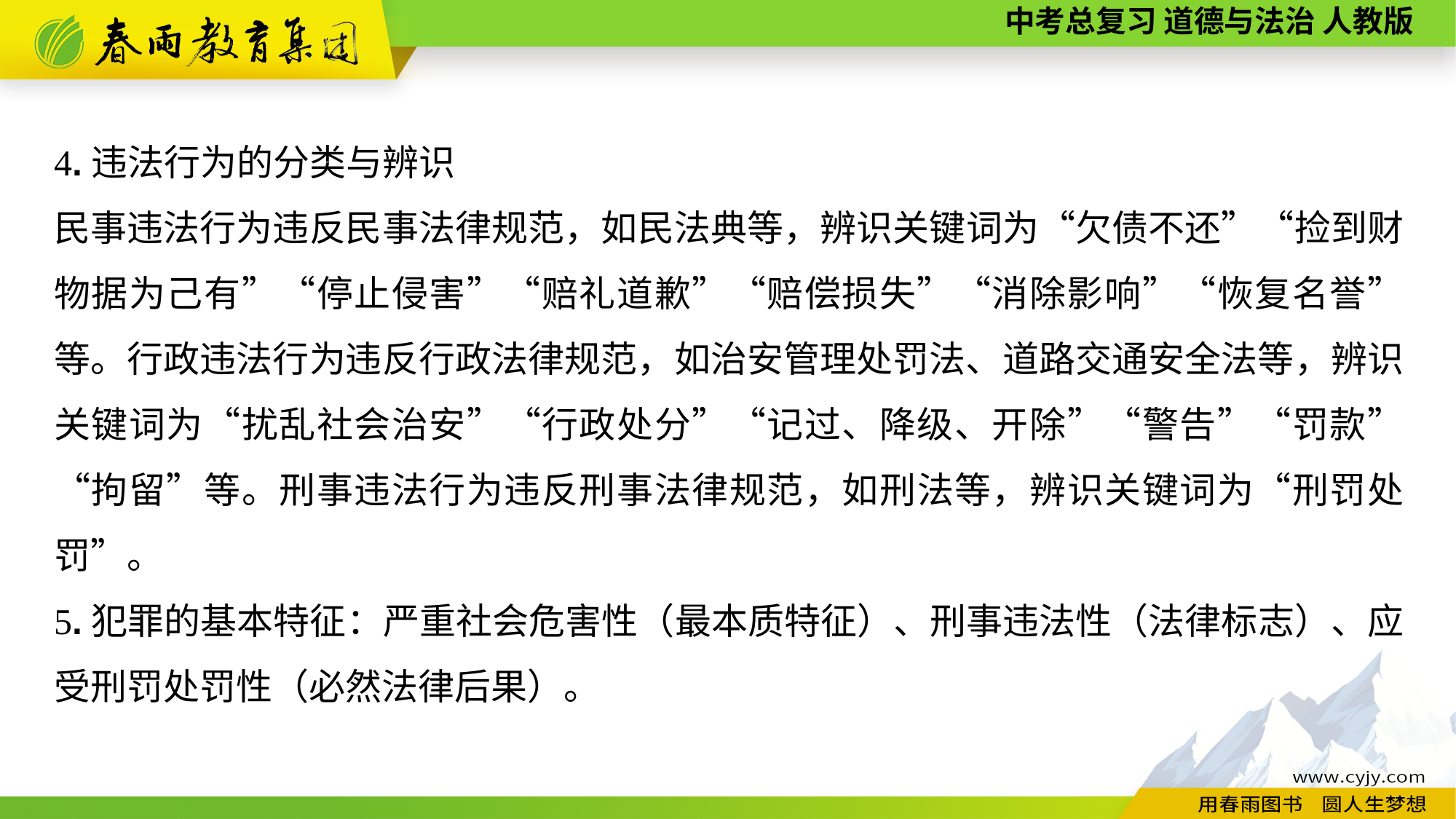

4.违法行为的分类与辨识
民事违法行为违反民事法律规范，如民法典等，辨识关键词为“欠债不还”“捡到财物据为己有”“停止侵害”“赔礼道歉”“赔偿损失”“消除影响”“恢复名誉”等。行政违法行为违反行政法律规范，如治安管理处罚法、道路交通安全法等，辨识关键词为“扰乱社会治安”“行政处分”“记过、降级、开除”“警告”“罚款”“拘留”等。刑事违法行为违反刑事法律规范，如刑法等，辨识关键词为“刑罚处罚”。
5.犯罪的基本特征：严重社会危害性（最本质特征）、刑事违法性（法律标志）、应受刑罚处罚性（必然法律后果）。